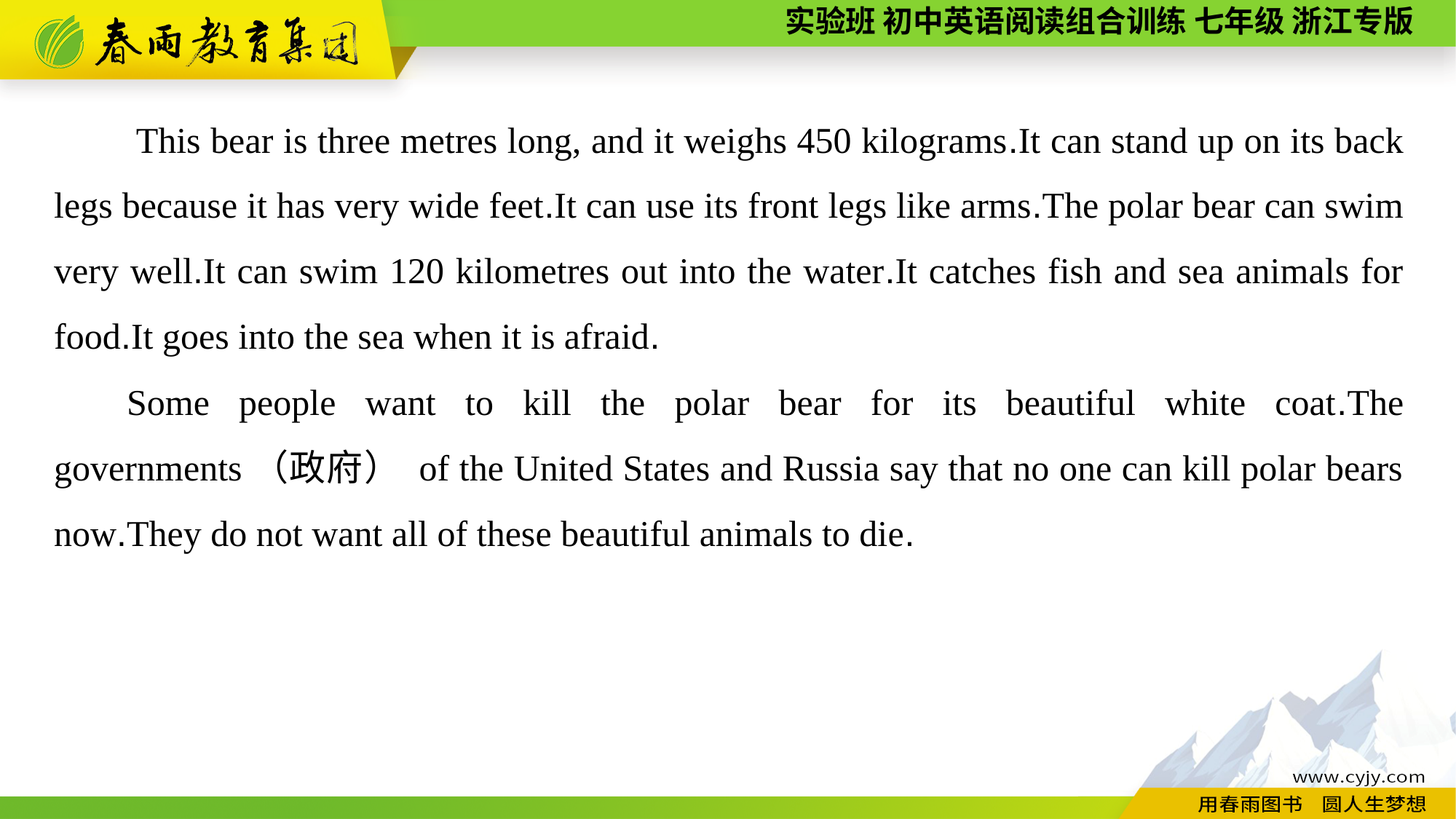

This bear is three metres long, and it weighs 450 kilograms.It can stand up on its back legs because it has very wide feet.It can use its front legs like arms.The polar bear can swim very well.It can swim 120 kilometres out into the water.It catches fish and sea animals for food.It goes into the sea when it is afraid.
Some people want to kill the polar bear for its beautiful white coat.The governments（政府） of the United States and Russia say that no one can kill polar bears now.They do not want all of these beautiful animals to die.